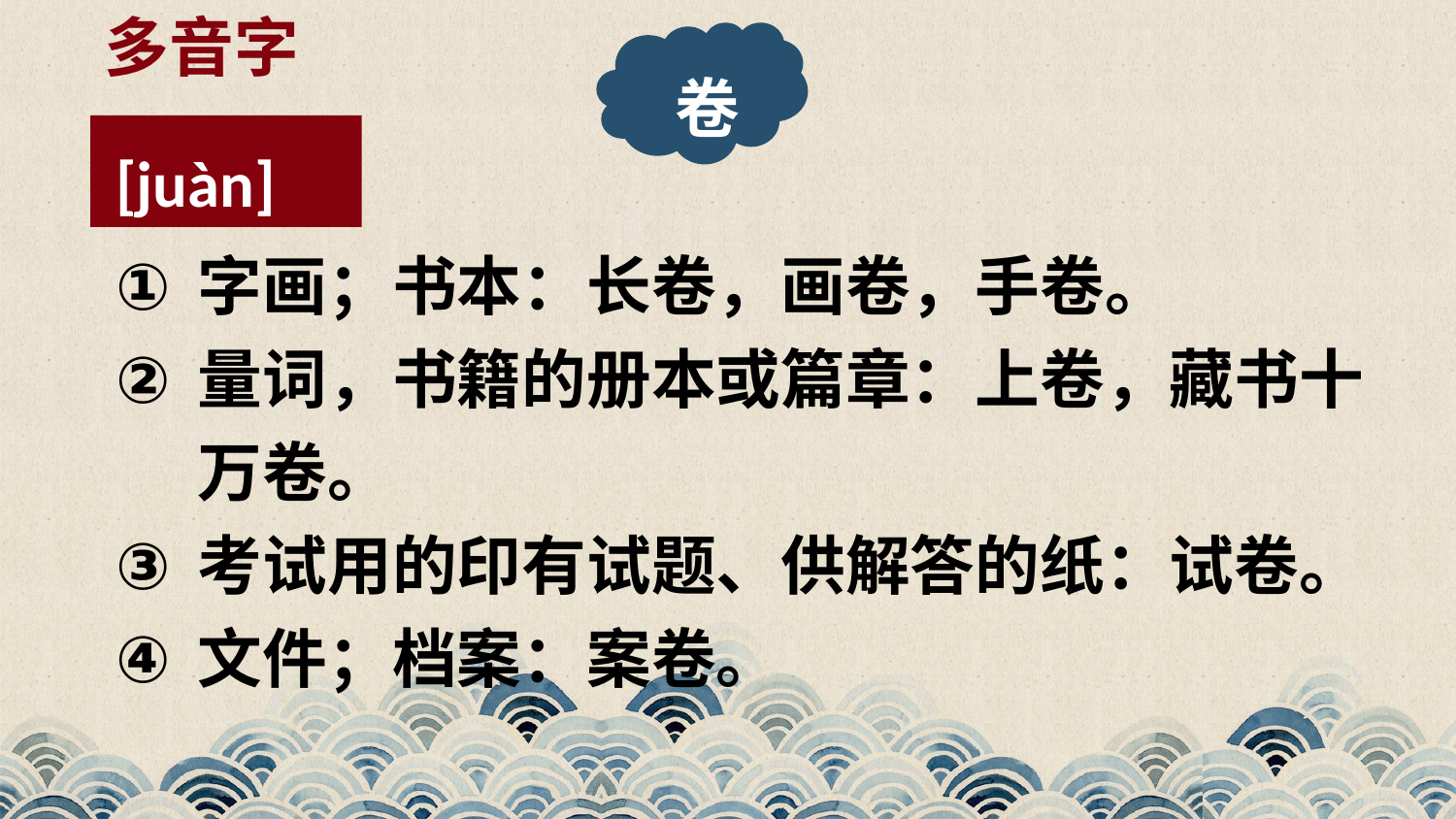

多音字

卷

[juàn]
字画；书本：长卷，画卷，手卷。
量词，书籍的册本或篇章：上卷，藏书十万卷。
考试用的印有试题、供解答的纸：试卷。
文件；档案：案卷。